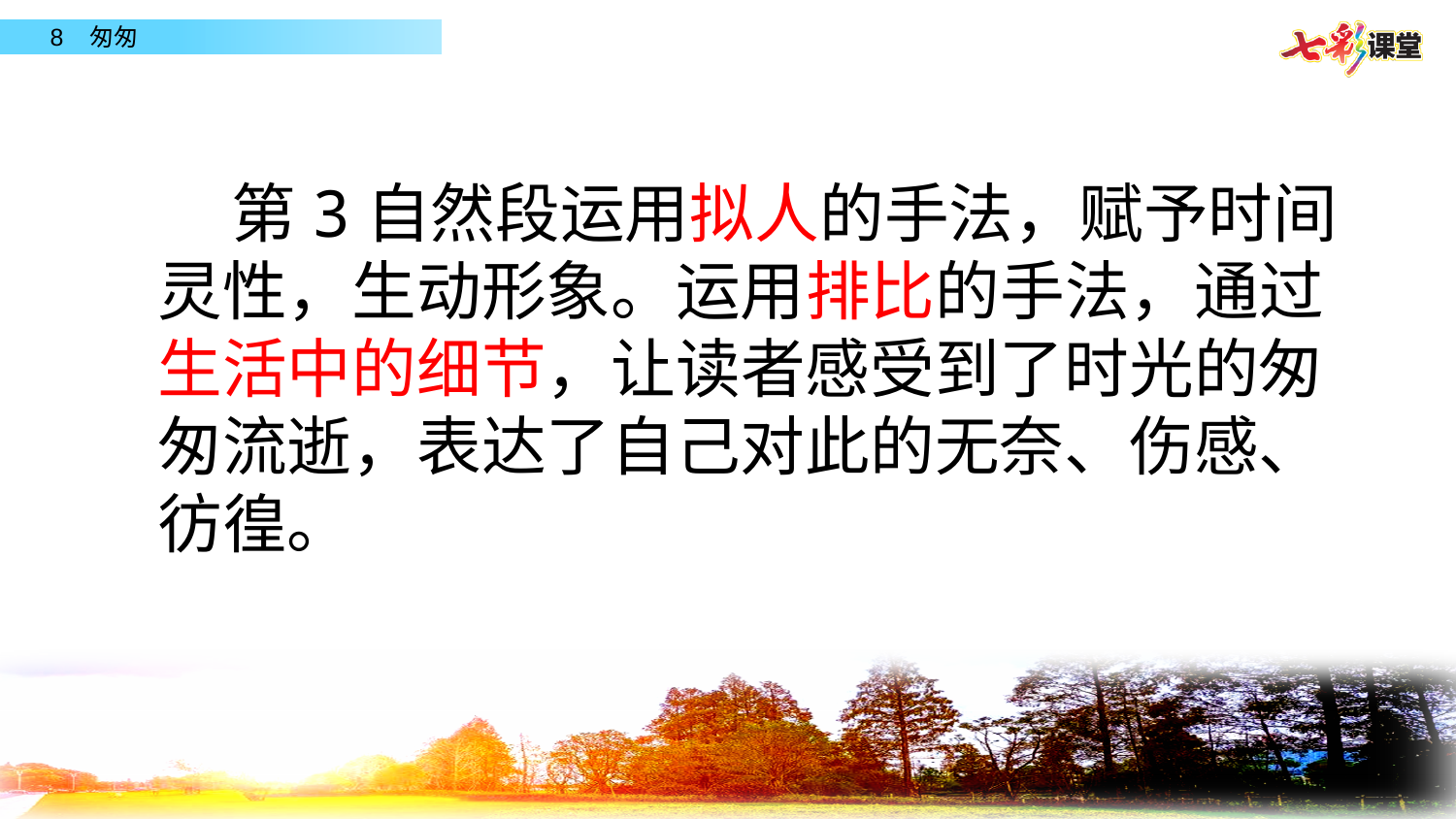

第3自然段运用拟人的手法，赋予时间灵性，生动形象。运用排比的手法，通过生活中的细节，让读者感受到了时光的匆匆流逝，表达了自己对此的无奈、伤感、彷徨。